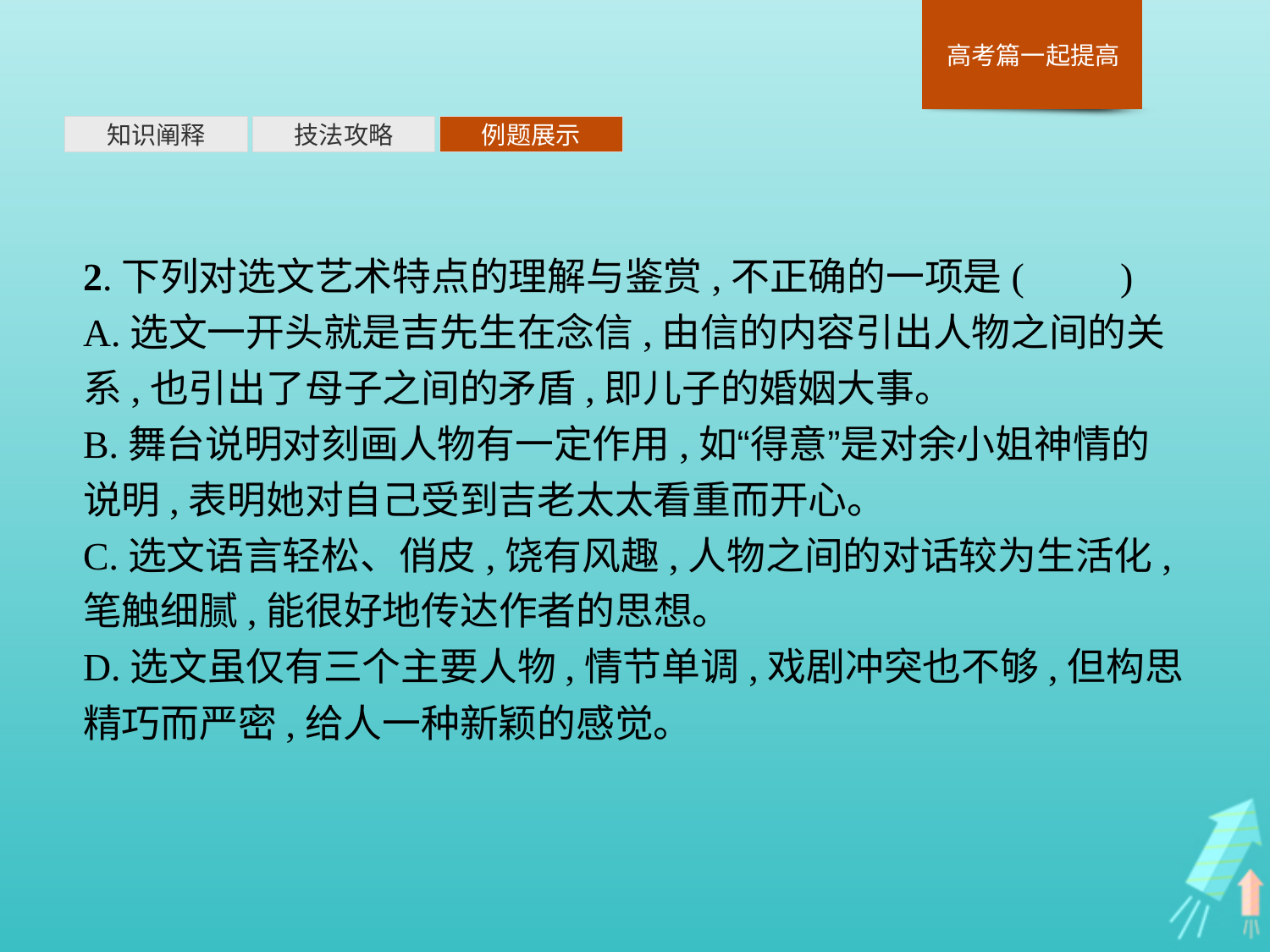

知识阐释
技法攻略
例题展示
2.下列对选文艺术特点的理解与鉴赏,不正确的一项是(　　)
A.选文一开头就是吉先生在念信,由信的内容引出人物之间的关系,也引出了母子之间的矛盾,即儿子的婚姻大事。
B.舞台说明对刻画人物有一定作用,如“得意”是对余小姐神情的说明,表明她对自己受到吉老太太看重而开心。
C.选文语言轻松、俏皮,饶有风趣,人物之间的对话较为生活化,笔触细腻,能很好地传达作者的思想。
D.选文虽仅有三个主要人物,情节单调,戏剧冲突也不够,但构思精巧而严密,给人一种新颖的感觉。